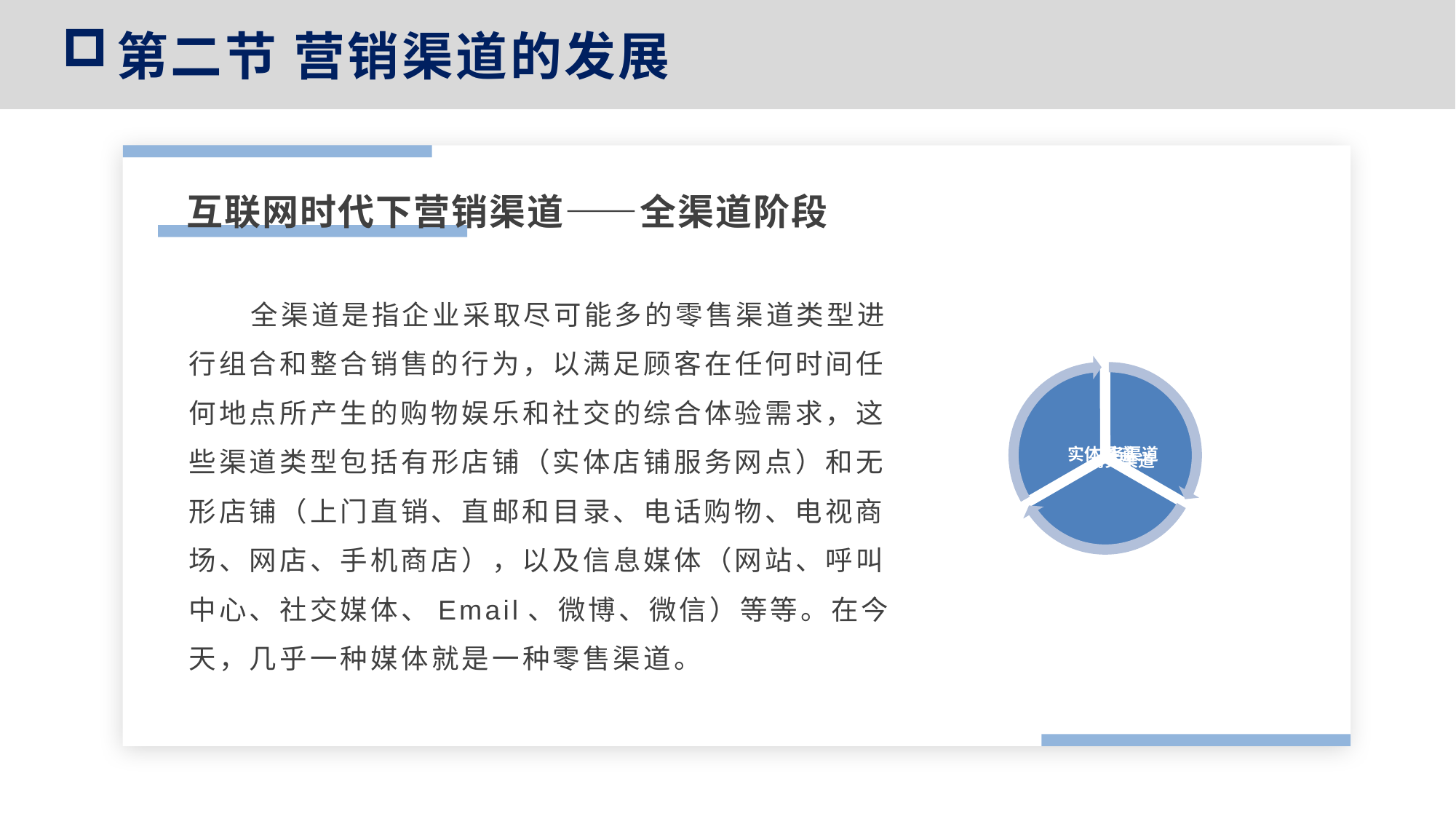

第二节 营销渠道的发展

互联网时代下营销渠道——全渠道阶段

      全渠道是指企业采取尽可能多的零售渠道类型进行组合和整合销售的行为，以满足顾客在任何时间任何地点所产生的购物娱乐和社交的综合体验需求，这些渠道类型包括有形店铺（实体店铺服务网点）和无形店铺（上门直销、直邮和目录、电话购物、电视商场、网店、手机商店），以及信息媒体（网站、呼叫中心、社交媒体、Email、微博、微信）等等。在今天，几乎一种媒体就是一种零售渠道。
电子商务渠道
移动商务渠道
实体渠道